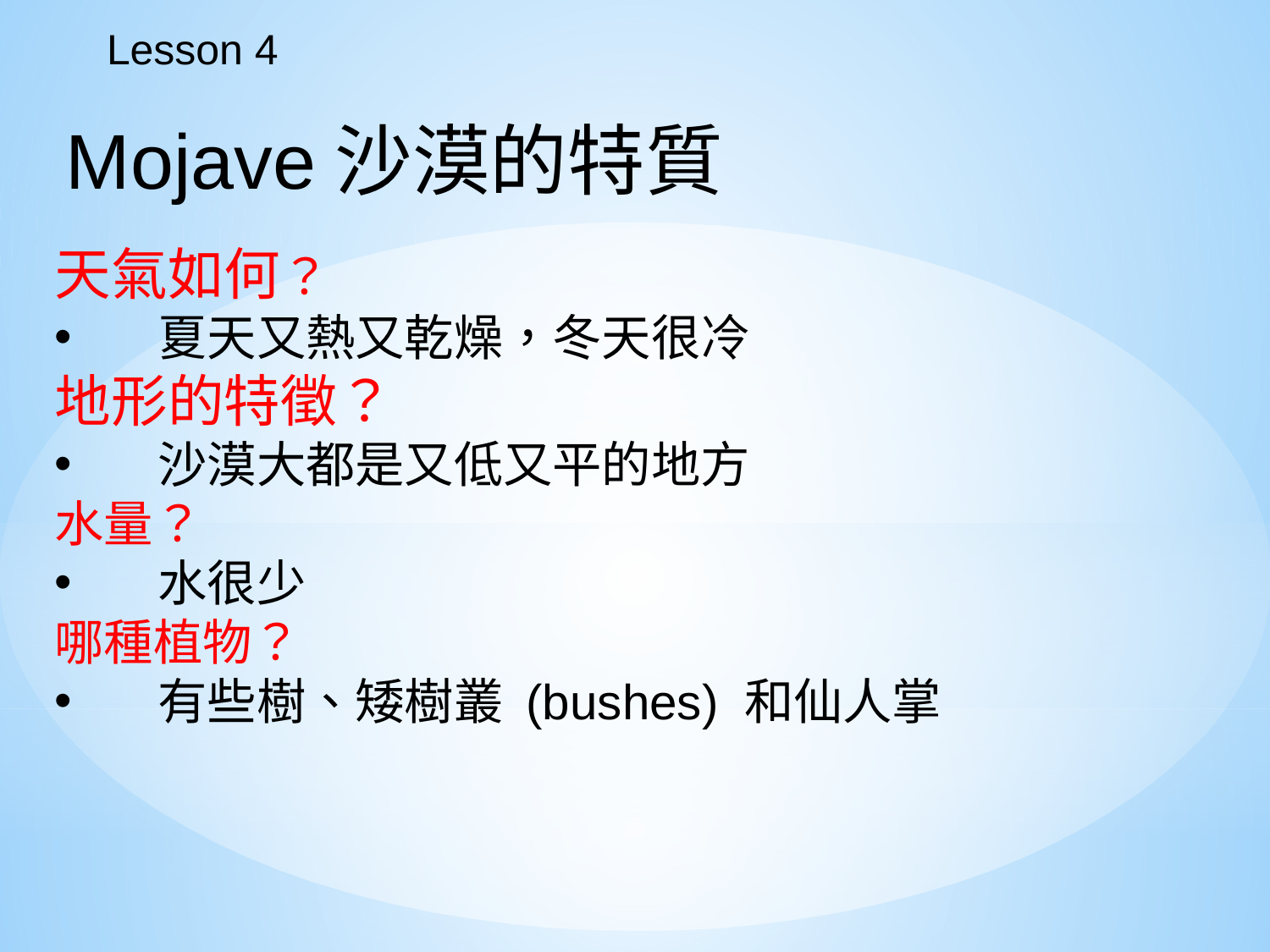

Lesson 4
Mojave沙漠的特質
天氣如何？
夏天又熱又乾燥，冬天很冷
地形的特徵？
沙漠大都是又低又平的地方
水量？
水很少
哪種植物？
有些樹、矮樹叢 (bushes) 和仙人掌